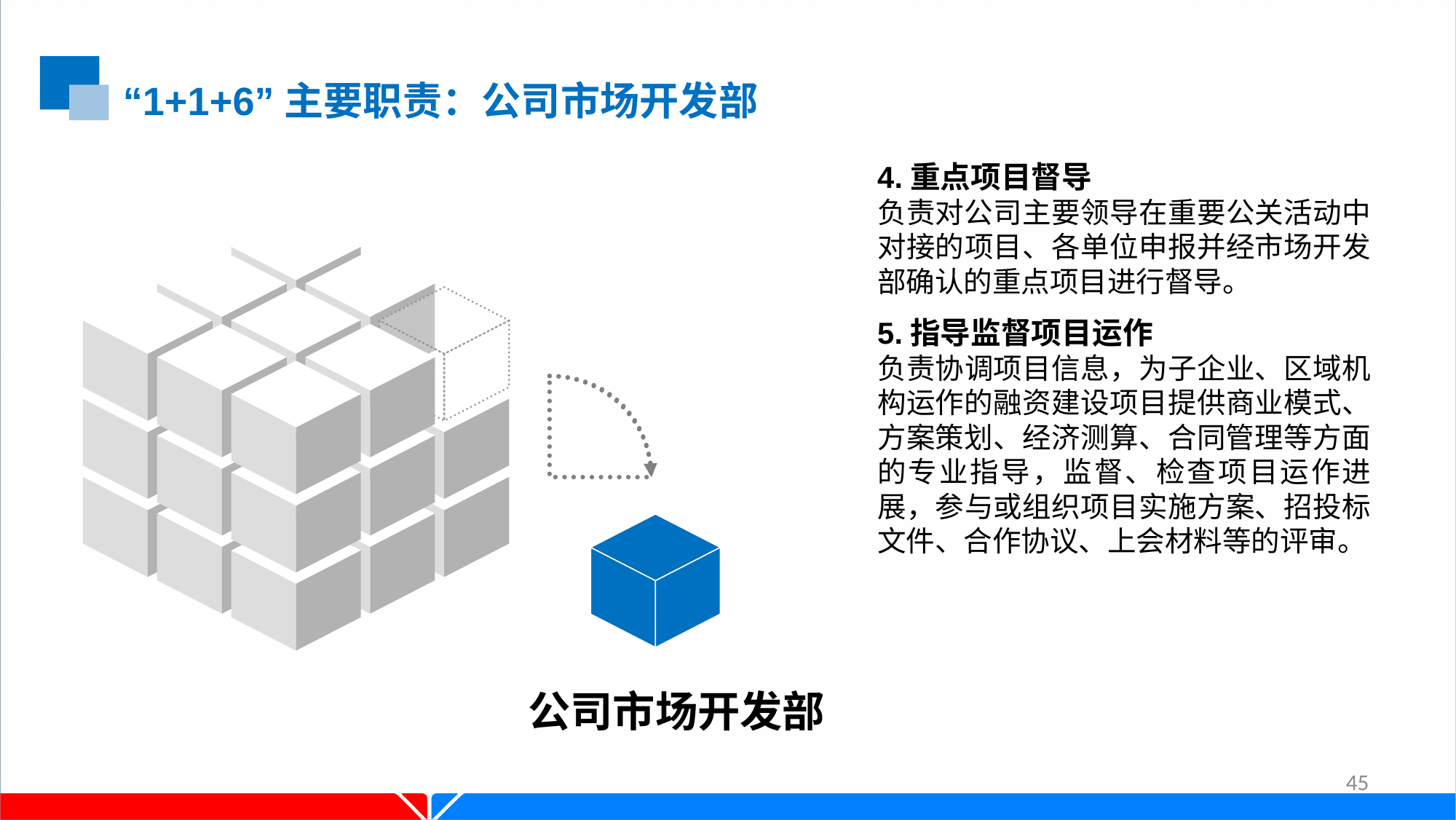

“1+1+6”主要职责：公司市场开发部

4.重点项目督导
负责对公司主要领导在重要公关活动中对接的项目、各单位申报并经市场开发部确认的重点项目进行督导。

5.指导监督项目运作
负责协调项目信息，为子企业、区域机构运作的融资建设项目提供商业模式、方案策划、经济测算、合同管理等方面的专业指导，监督、检查项目运作进展，参与或组织项目实施方案、招投标文件、合作协议、上会材料等的评审。

公司市场开发部
45